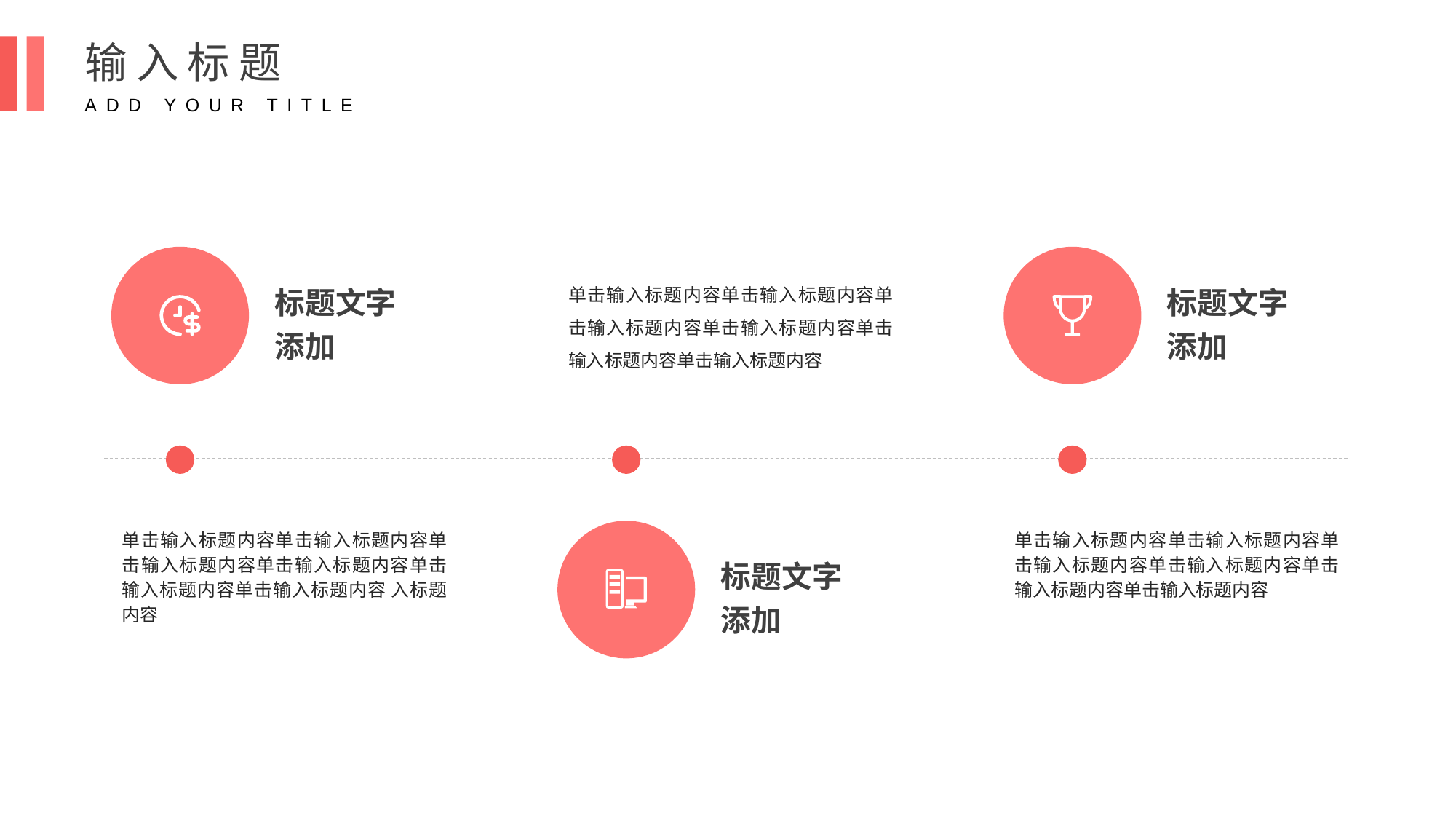

输入标题
ADD YOUR TITLE

单击输入标题内容单击输入标题内容单击输入标题内容单击输入标题内容单击输入标题内容单击输入标题内容
标题文字
添加
标题文字
添加

单击输入标题内容单击输入标题内容单击输入标题内容单击输入标题内容单击输入标题内容单击输入标题内容 入标题内容

单击输入标题内容单击输入标题内容单击输入标题内容单击输入标题内容单击输入标题内容单击输入标题内容
标题文字
添加

PPT下载 http://www.1ppt.com/xiazai/